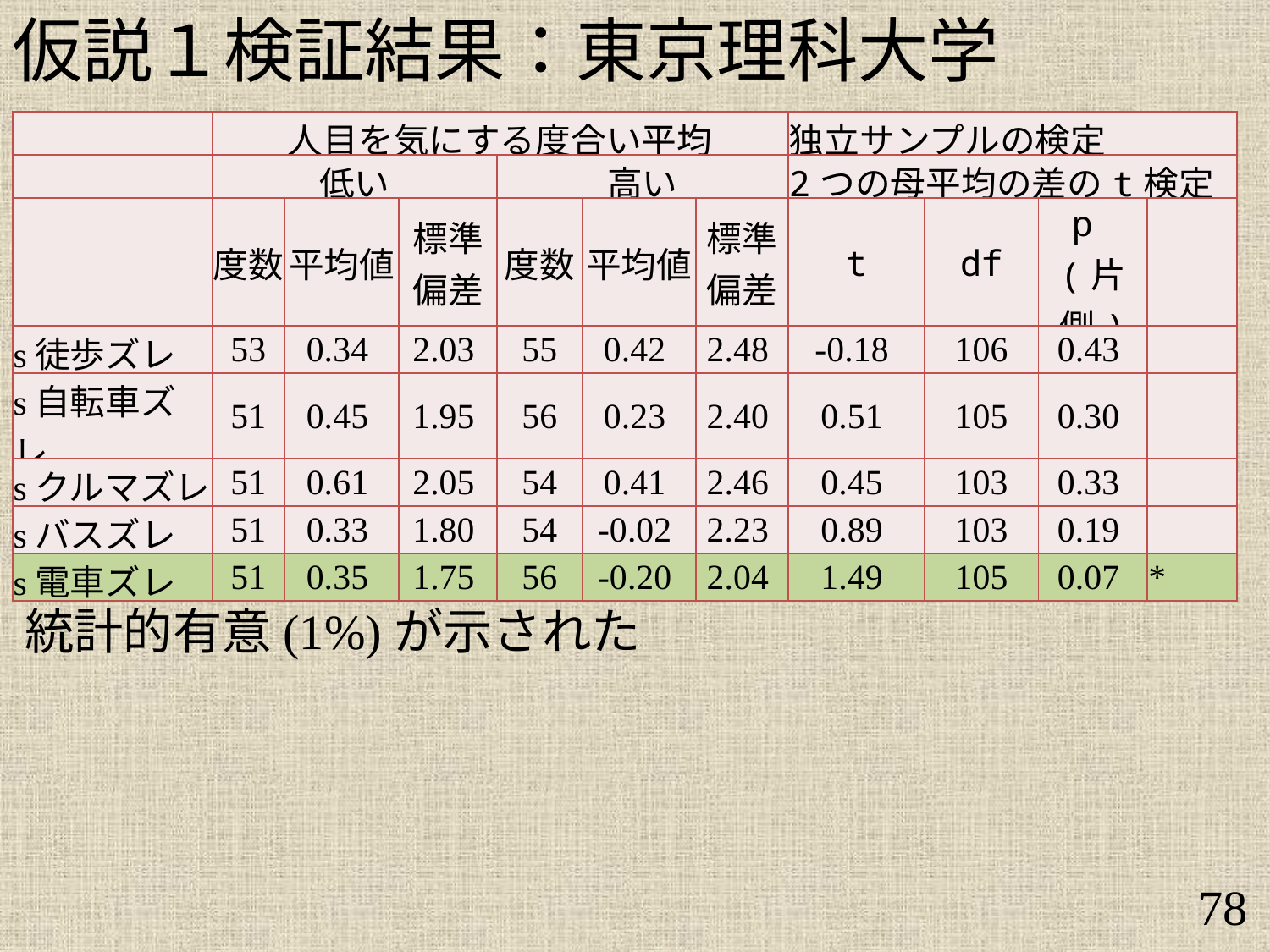

仮説１検証結果：東京理科大学
|  | 人目を気にする度合い平均 |  |  |  |  |  | 独立サンプルの検定 |  |  |  |
| --- | --- | --- | --- | --- | --- | --- | --- | --- | --- | --- |
|  | 低い |  |  | 高い |  |  | 2つの母平均の差のt検定 |  |  |  |
|  | 度数 | 平均値 | 標準 偏差 | 度数 | 平均値 | 標準 偏差 | t | df | p (片側) |  |
| s徒歩ズレ | 53 | 0.34 | 2.03 | 55 | 0.42 | 2.48 | -0.18 | 106 | 0.43 |  |
| s自転車ズレ | 51 | 0.45 | 1.95 | 56 | 0.23 | 2.40 | 0.51 | 105 | 0.30 |  |
| sクルマズレ | 51 | 0.61 | 2.05 | 54 | 0.41 | 2.46 | 0.45 | 103 | 0.33 |  |
| sバスズレ | 51 | 0.33 | 1.80 | 54 | -0.02 | 2.23 | 0.89 | 103 | 0.19 |  |
| s電車ズレ | 51 | 0.35 | 1.75 | 56 | -0.20 | 2.04 | 1.49 | 105 | 0.07 | \* |
徒歩、自転車において
統計的有意(1%)が示された
78